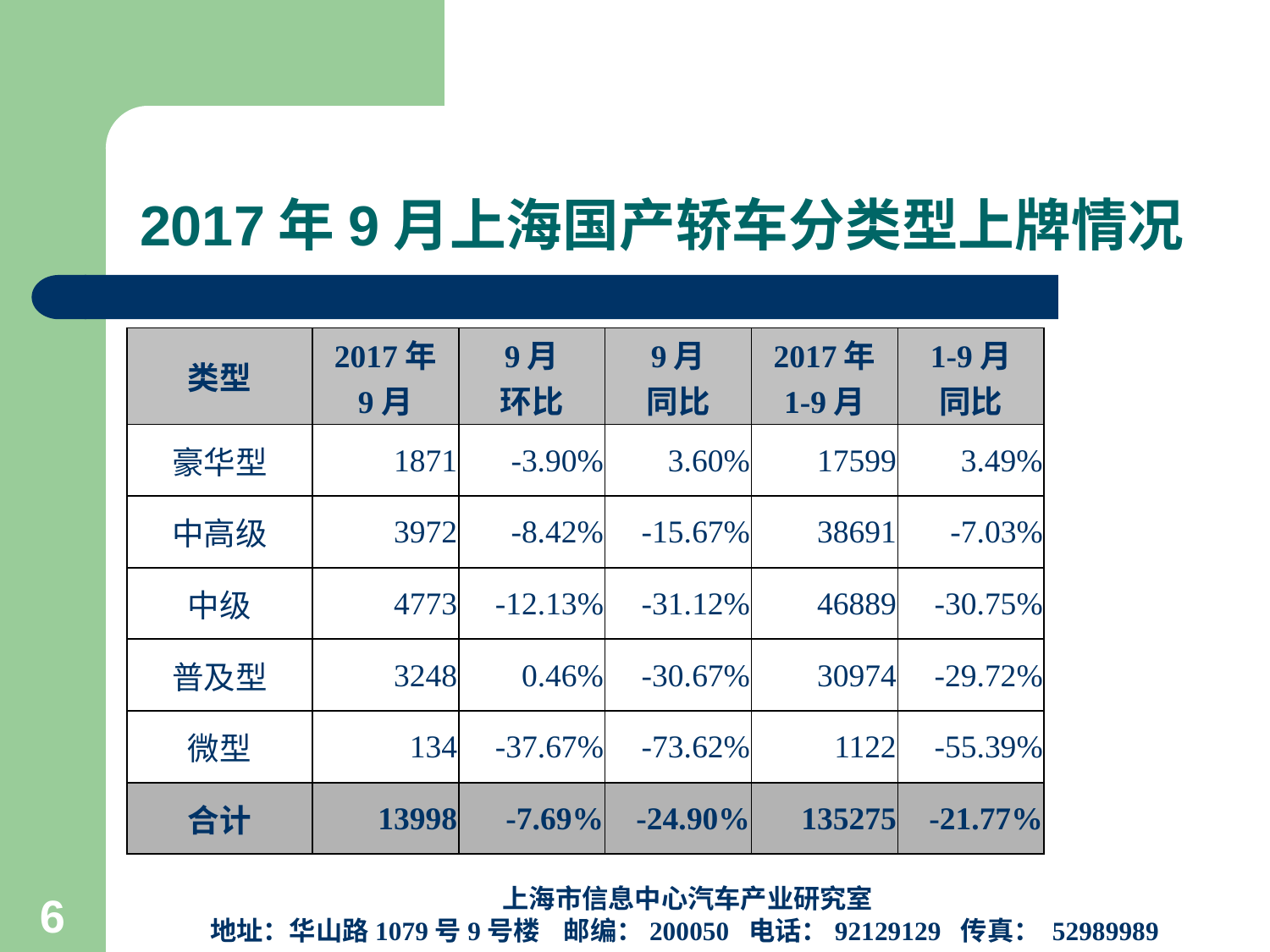

# 2017年9月上海国产轿车分类型上牌情况
| 类型 | 2017年 9月 | 9月 环比 | 9月 同比 | 2017年 1-9月 | 1-9月 同比 |
| --- | --- | --- | --- | --- | --- |
| 豪华型 | 1871 | -3.90% | 3.60% | 17599 | 3.49% |
| 中高级 | 3972 | -8.42% | -15.67% | 38691 | -7.03% |
| 中级 | 4773 | -12.13% | -31.12% | 46889 | -30.75% |
| 普及型 | 3248 | 0.46% | -30.67% | 30974 | -29.72% |
| 微型 | 134 | -37.67% | -73.62% | 1122 | -55.39% |
| 合计 | 13998 | -7.69% | -24.90% | 135275 | -21.77% |
上海市信息中心汽车产业研究室
地址：华山路1079号9号楼    邮编：200050  电话：92129129  传真： 52989989
6